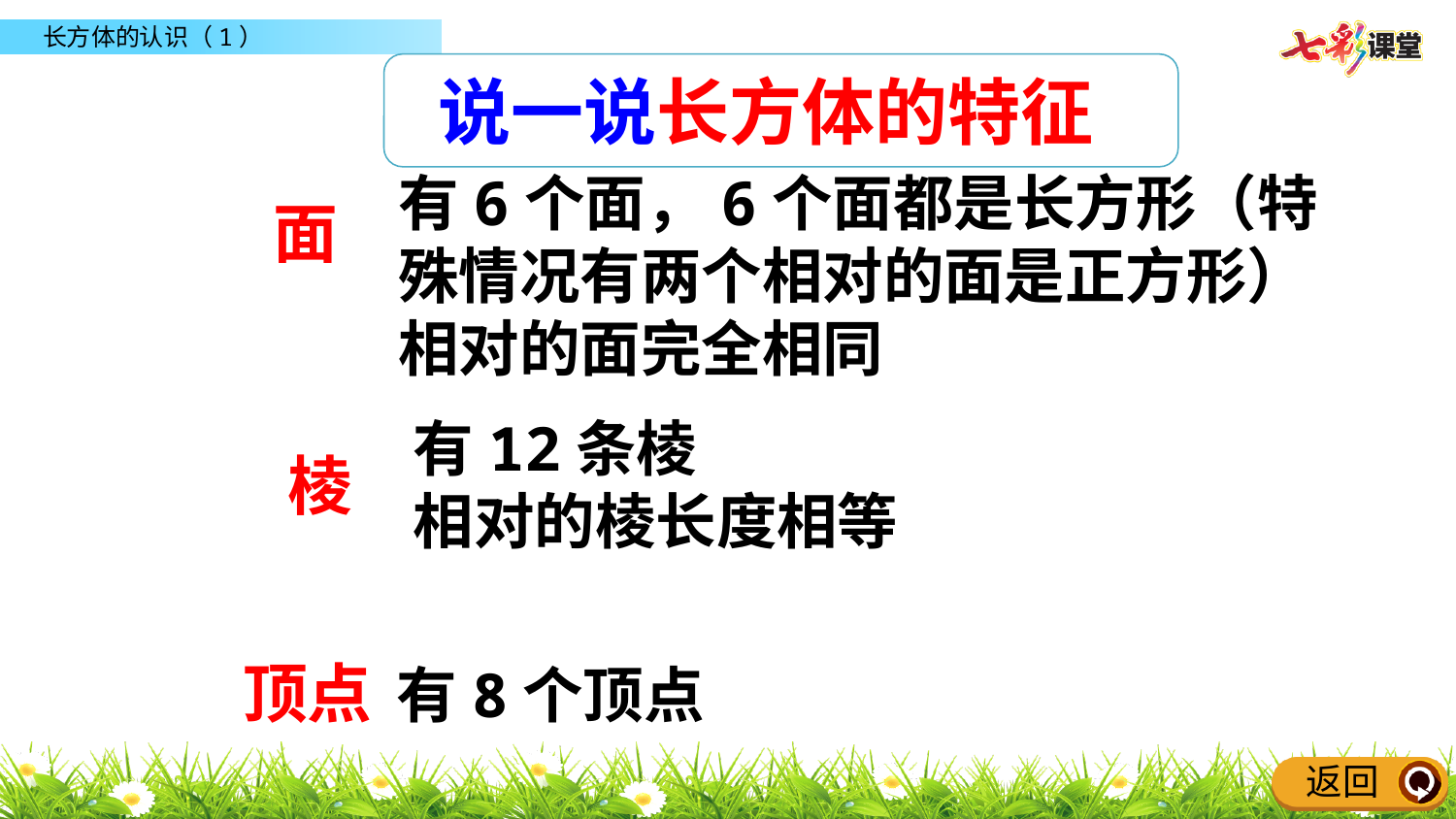

说一说长方体的特征
有6个面，6个面都是长方形（特殊情况有两个相对的面是正方形）
相对的面完全相同
面
棱
顶点
有12条棱
相对的棱长度相等

 有8个顶点